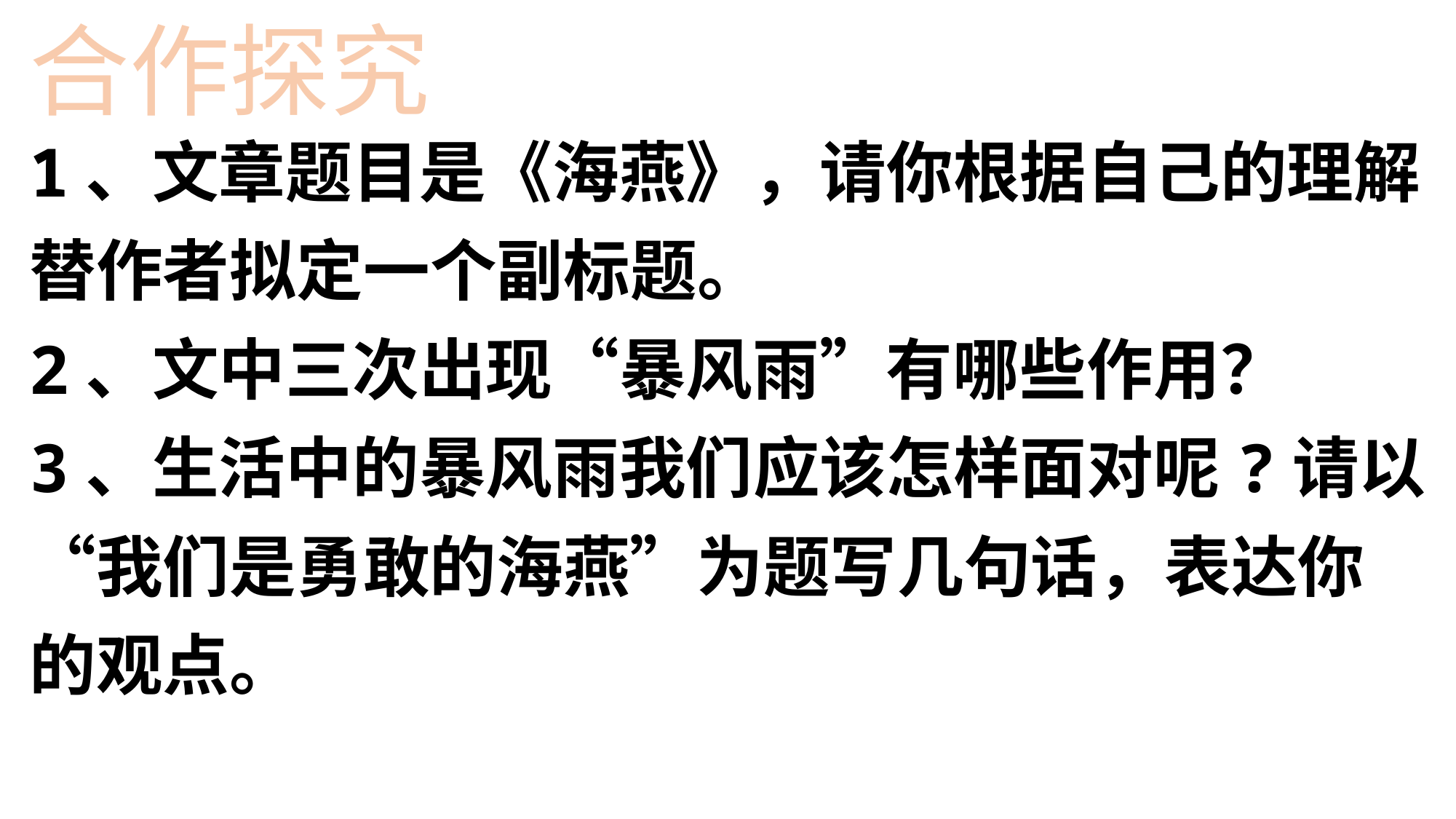

合作探究
1、文章题目是《海燕》，请你根据自己的理解替作者拟定一个副标题。
2、文中三次出现“暴风雨”有哪些作用？
3、生活中的暴风雨我们应该怎样面对呢?请以“我们是勇敢的海燕”为题写几句话，表达你的观点。